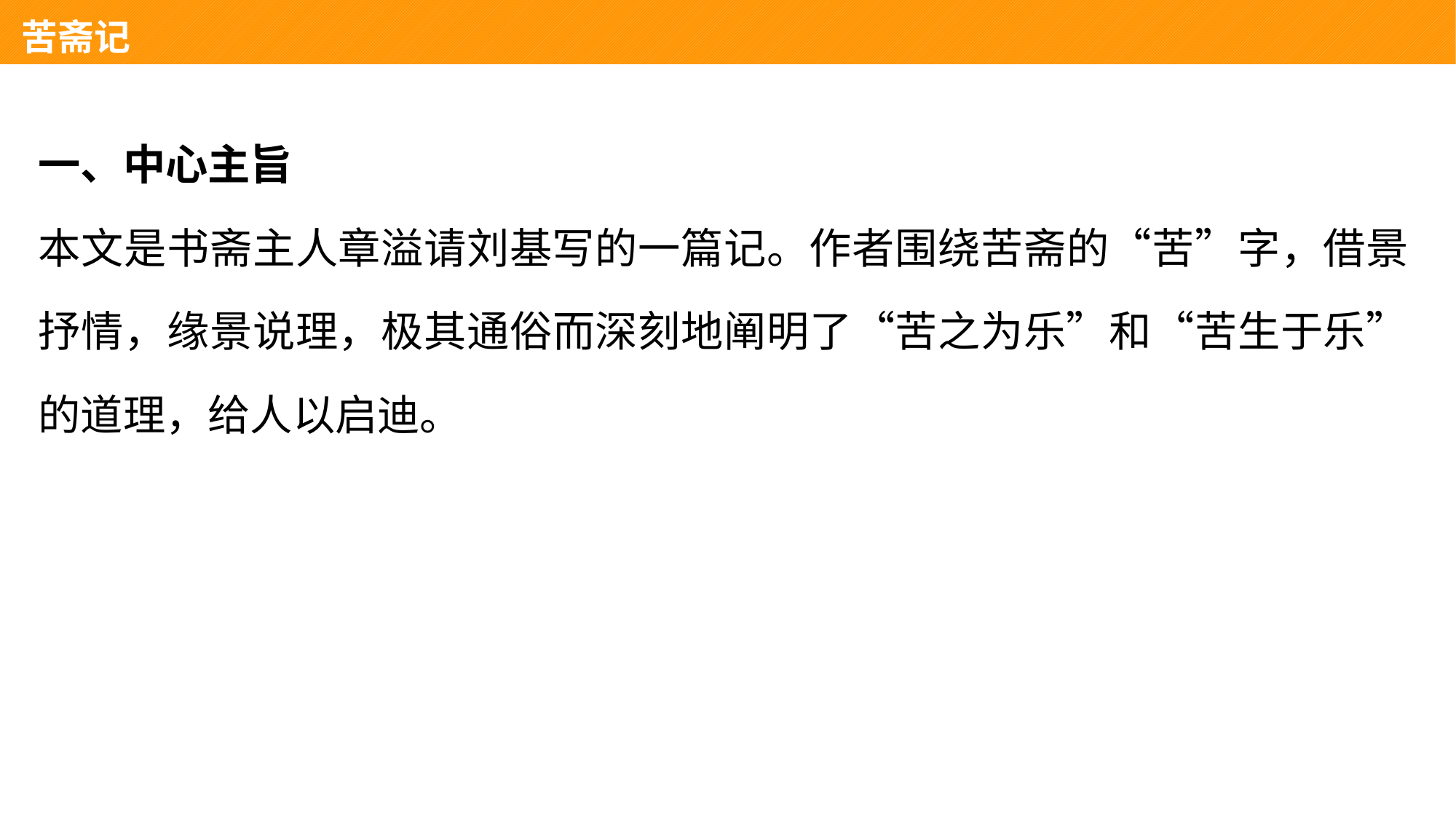

苦斋记
一、中心主旨
本文是书斋主人章溢请刘基写的一篇记。作者围绕苦斋的“苦”字，借景抒情，缘景说理，极其通俗而深刻地阐明了“苦之为乐”和“苦生于乐”的道理，给人以启迪。